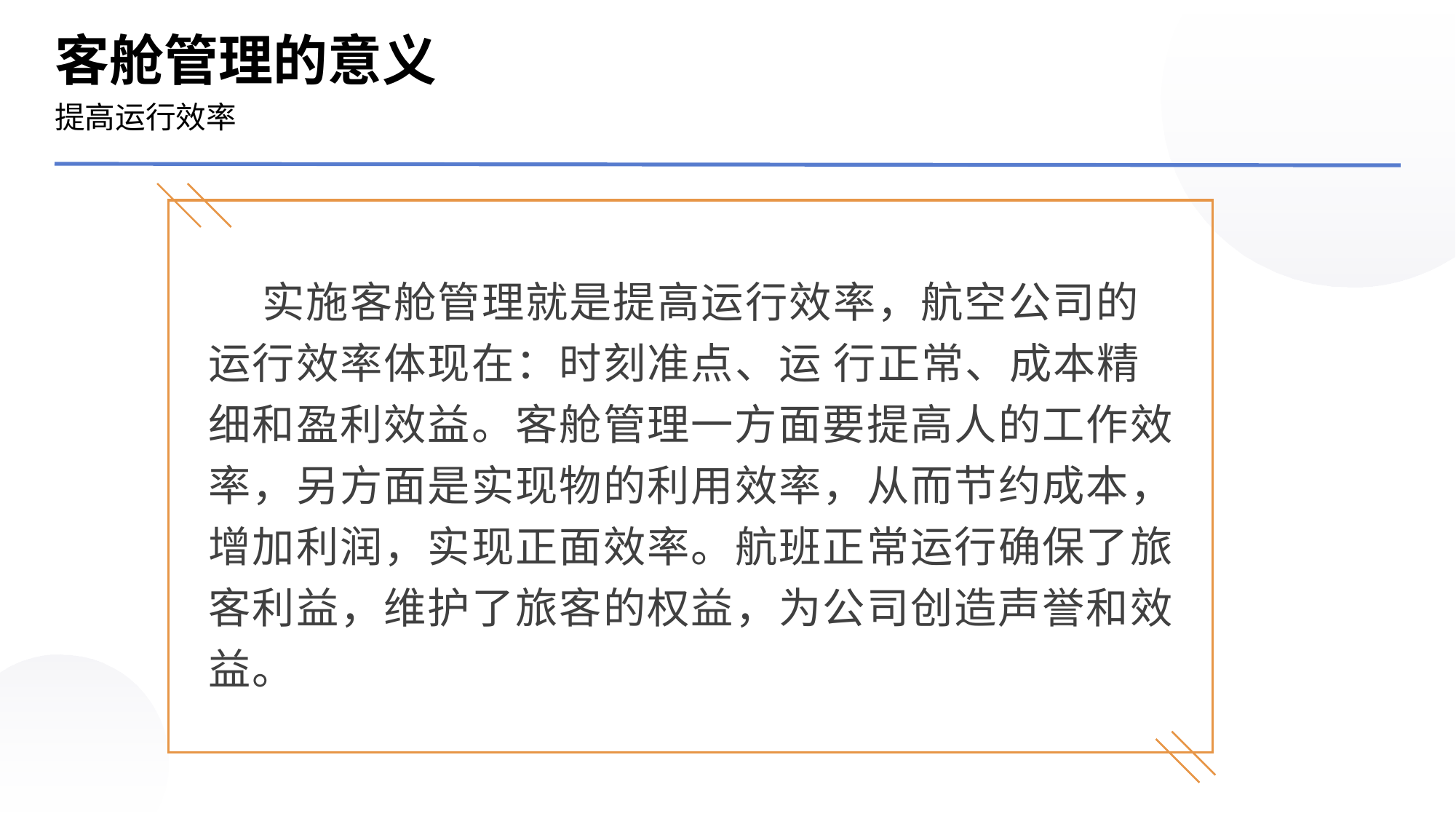

客舱管理的意义
提高运行效率

    实施客舱管理就是提高运行效率，航空公司的运行效率体现在：时刻准点、运 行正常、成本精细和盈利效益。客舱管理一方面要提高人的工作效率，另方面是实现物的利用效率，从而节约成本，增加利润，实现正面效率。航班正常运行确保了旅客利益，维护了旅客的权益，为公司创造声誉和效益。